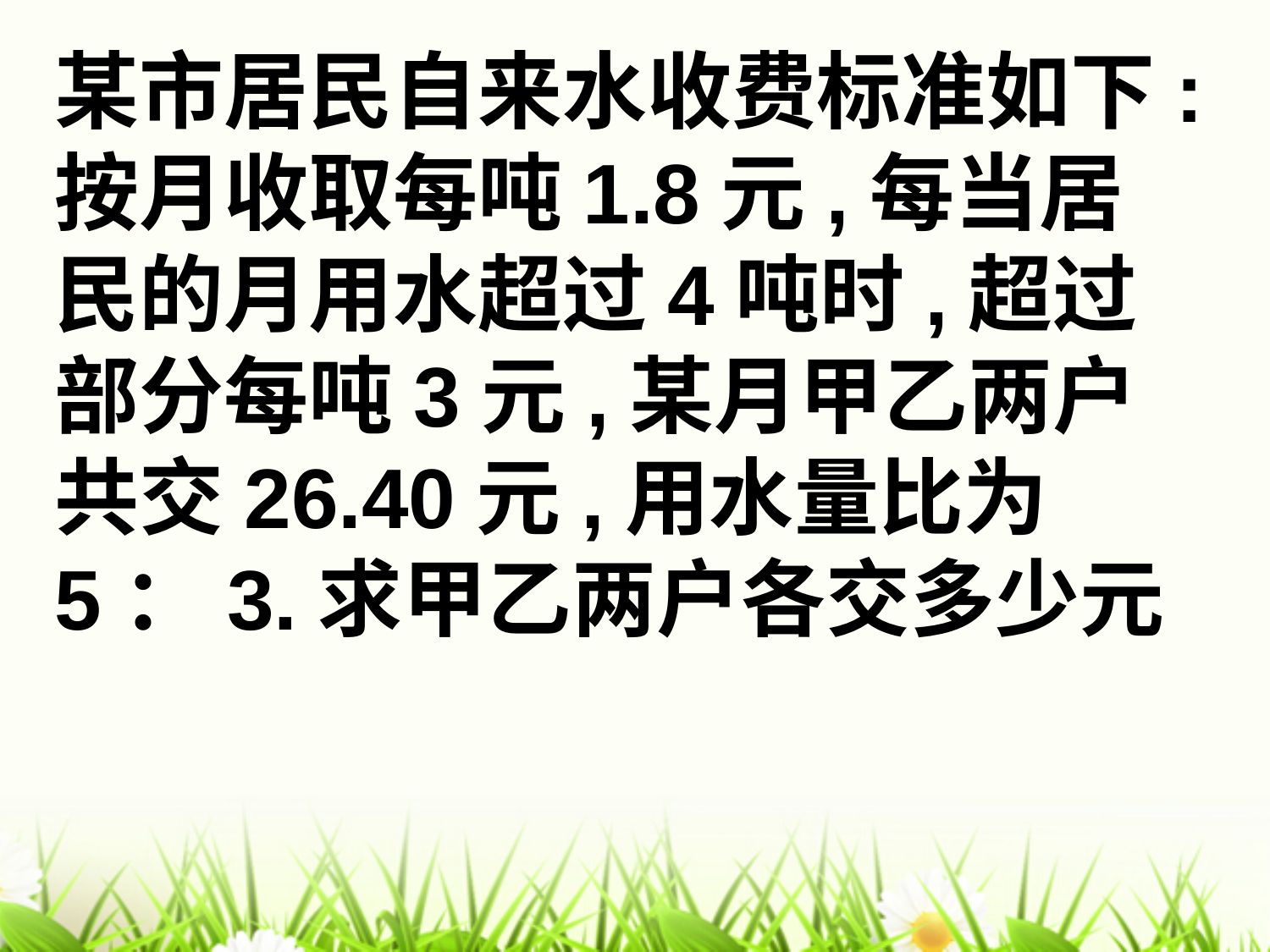

某市居民自来水收费标准如下:按月收取每吨1.8元,每当居民的月用水超过4吨时,超过部分每吨3元,某月甲乙两户共交26.40元,用水量比为5：3.求甲乙两户各交多少元